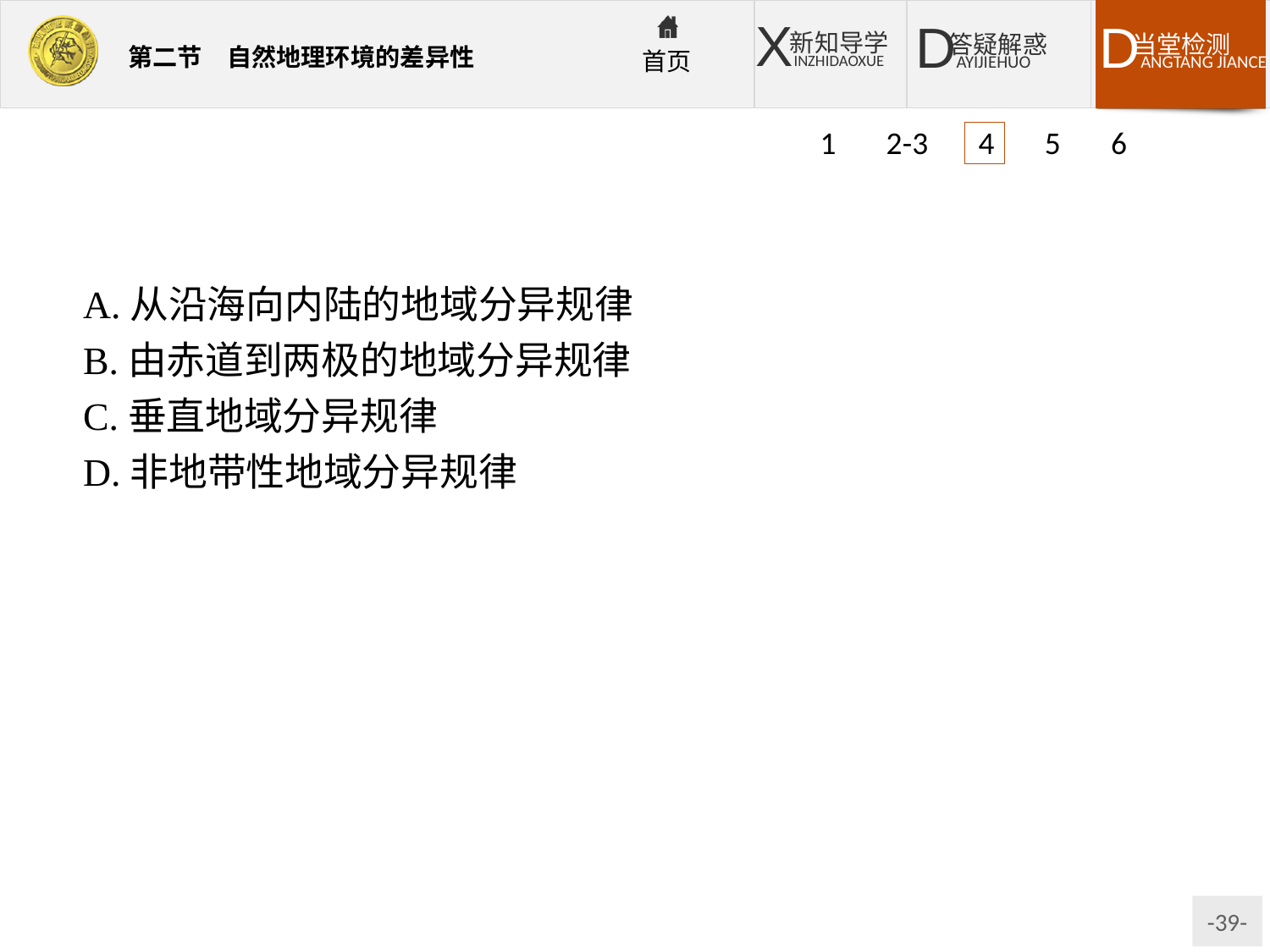

1       2-3       4       5       6

A.从沿海向内陆的地域分异规律
B.由赤道到两极的地域分异规律
C.垂直地域分异规律
D.非地带性地域分异规律
解析:图示为北半球中纬度地区,陆地宽广,从沿海向内陆水分差异大,呈现出森林→草原→荒漠的分异特点,从沿海向内陆的地域分异规律表现明显。
答案:A